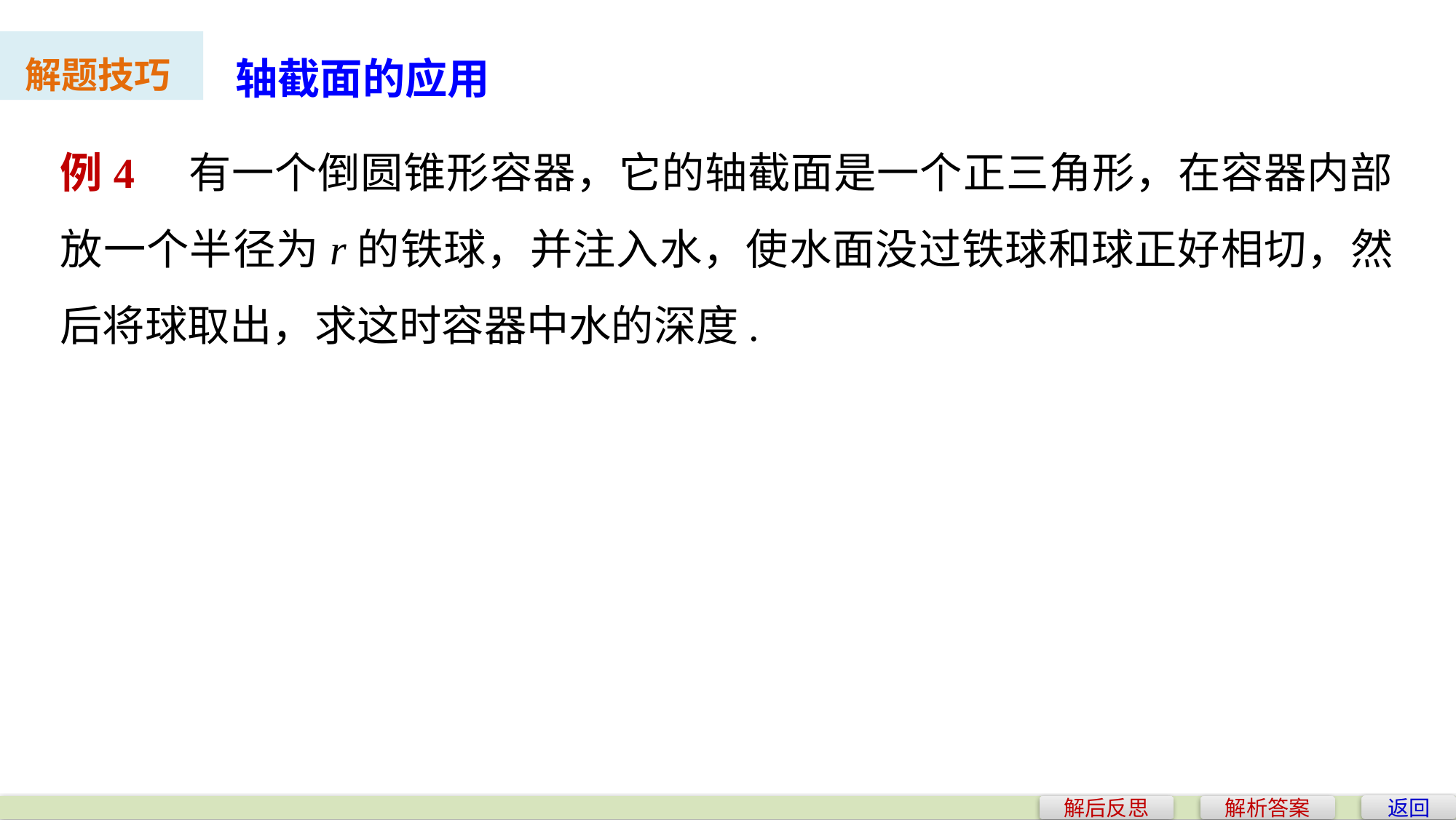

轴截面的应用

解题技巧
例4　有一个倒圆锥形容器，它的轴截面是一个正三角形，在容器内部放一个半径为r的铁球，并注入水，使水面没过铁球和球正好相切，然后将球取出，求这时容器中水的深度.
返回
解后反思
解析答案